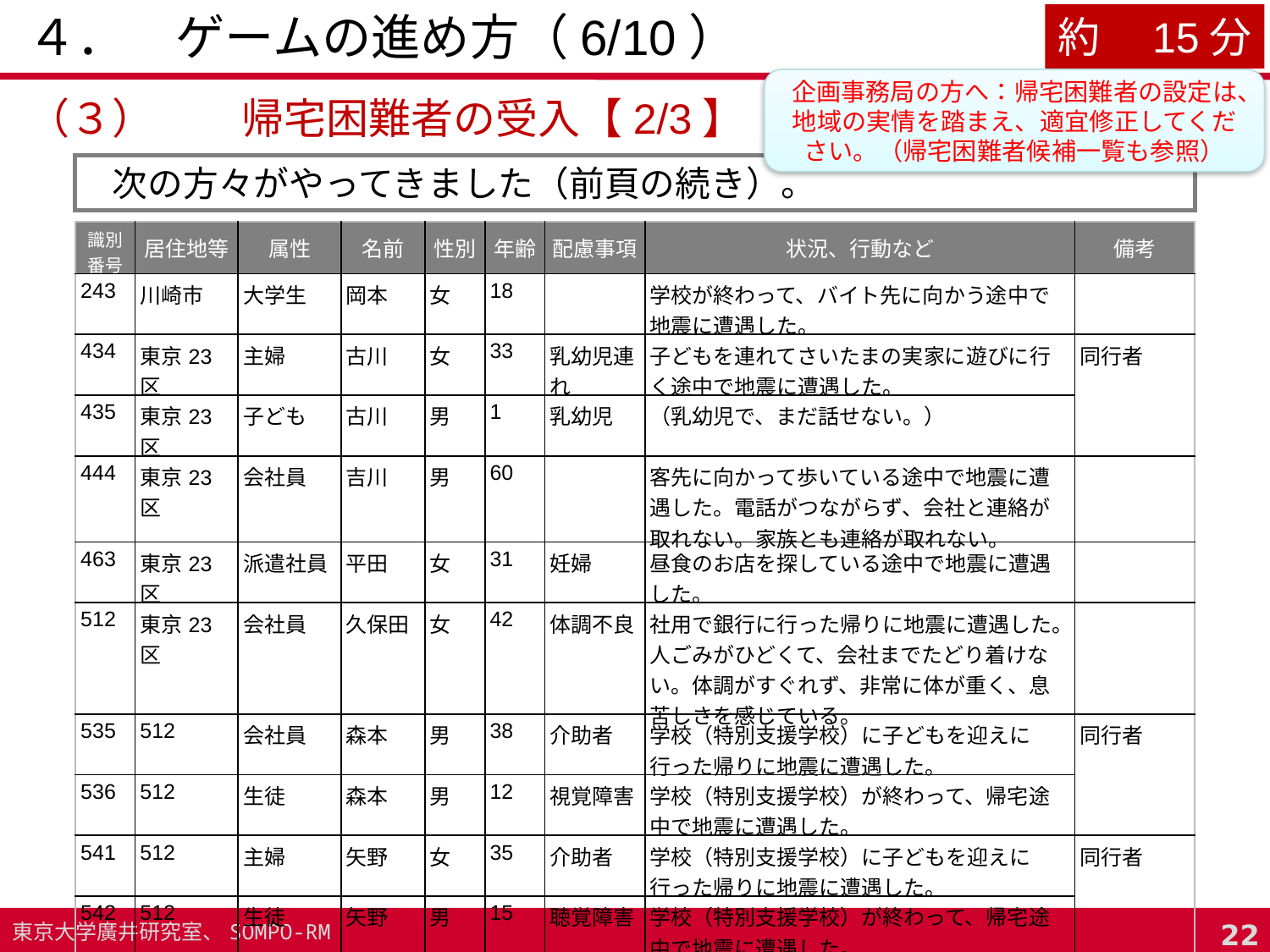

# ４．　ゲームの進め方（6/10）
約　15分
企画事務局の方へ：帰宅困難者の設定は、地域の実情を踏まえ、適宜修正してください。（帰宅困難者候補一覧も参照）
（３）	帰宅困難者の受入【2/3】
次の方々がやってきました（前頁の続き）。
| 識別番号 | 居住地等 | 属性 | 名前 | 性別 | 年齢 | 配慮事項 | 状況、行動など | 備考 |
| --- | --- | --- | --- | --- | --- | --- | --- | --- |
| 243 | 川崎市 | 大学生 | 岡本 | 女 | 18 |  | 学校が終わって、バイト先に向かう途中で地震に遭遇した。 |  |
| 434 | 東京23区 | 主婦 | 古川 | 女 | 33 | 乳幼児連れ | 子どもを連れてさいたまの実家に遊びに行く途中で地震に遭遇した。 | 同行者 |
| 435 | 東京23区 | 子ども | 古川 | 男 | 1 | 乳幼児 | （乳幼児で、まだ話せない。） |  |
| 444 | 東京23区 | 会社員 | 吉川 | 男 | 60 |  | 客先に向かって歩いている途中で地震に遭遇した。電話がつながらず、会社と連絡が取れない。家族とも連絡が取れない。 |  |
| 463 | 東京23区 | 派遣社員 | 平田 | 女 | 31 | 妊婦 | 昼食のお店を探している途中で地震に遭遇した。 |  |
| 512 | 東京23区 | 会社員 | 久保田 | 女 | 42 | 体調不良 | 社用で銀行に行った帰りに地震に遭遇した。人ごみがひどくて、会社までたどり着けない。体調がすぐれず、非常に体が重く、息苦しさを感じている。 |  |
| 535 | 512 | 会社員 | 森本 | 男 | 38 | 介助者 | 学校（特別支援学校）に子どもを迎えに行った帰りに地震に遭遇した。 | 同行者 |
| 536 | 512 | 生徒 | 森本 | 男 | 12 | 視覚障害 | 学校（特別支援学校）が終わって、帰宅途中で地震に遭遇した。 |  |
| 541 | 512 | 主婦 | 矢野 | 女 | 35 | 介助者 | 学校（特別支援学校）に子どもを迎えに行った帰りに地震に遭遇した。 | 同行者 |
| 542 | 512 | 生徒 | 矢野 | 男 | 15 | 聴覚障害 | 学校（特別支援学校）が終わって、帰宅途中で地震に遭遇した。 |  |
22